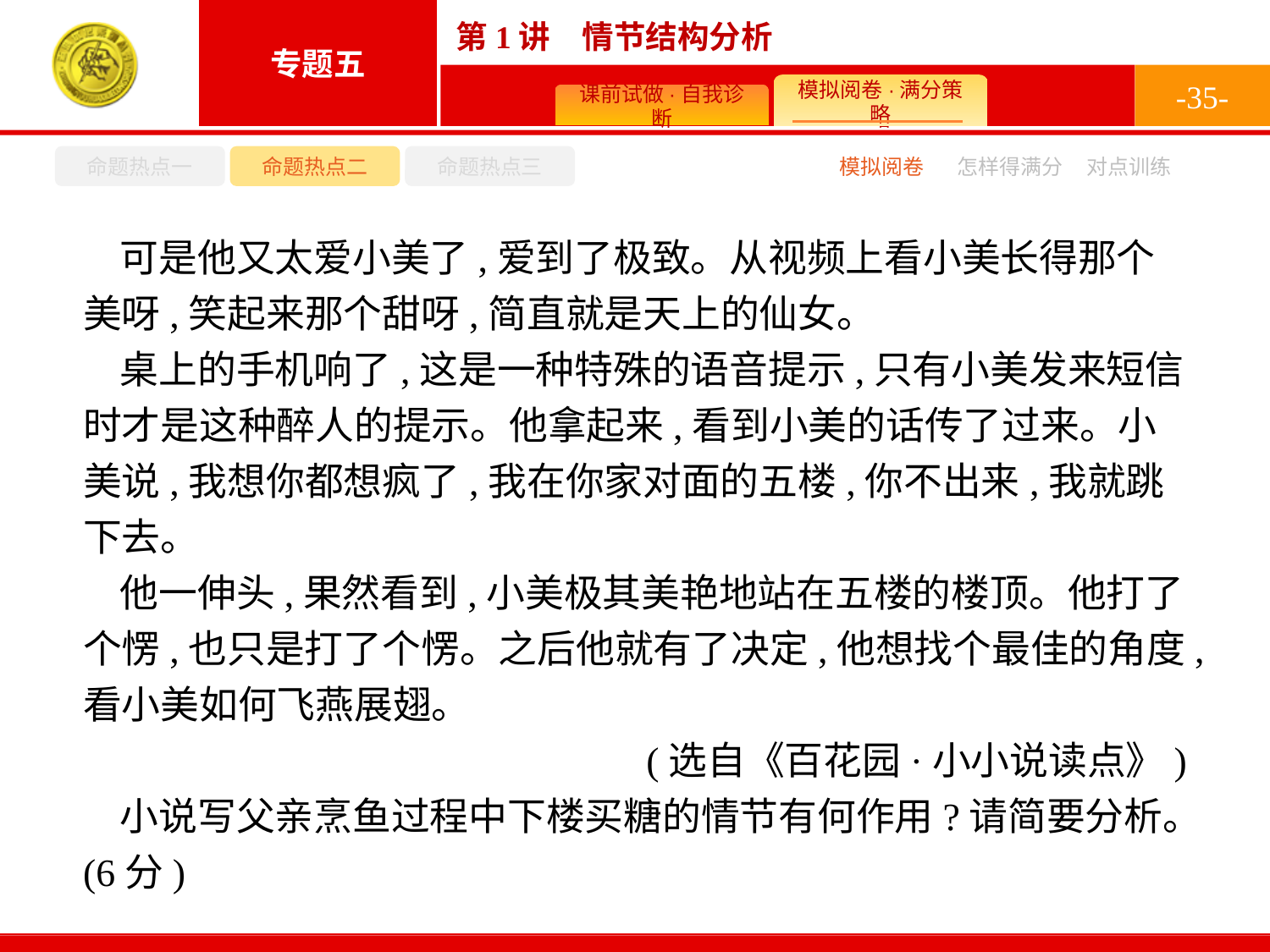

-35-
命题热点一
命题热点二
命题热点三
怎样得满分
模拟阅卷
对点训练
可是他又太爱小美了,爱到了极致。从视频上看小美长得那个美呀,笑起来那个甜呀,简直就是天上的仙女。
桌上的手机响了,这是一种特殊的语音提示,只有小美发来短信时才是这种醉人的提示。他拿起来,看到小美的话传了过来。小美说,我想你都想疯了,我在你家对面的五楼,你不出来,我就跳下去。
他一伸头,果然看到,小美极其美艳地站在五楼的楼顶。他打了个愣,也只是打了个愣。之后他就有了决定,他想找个最佳的角度,看小美如何飞燕展翅。
(选自《百花园·小小说读点》)
小说写父亲烹鱼过程中下楼买糖的情节有何作用?请简要分析。(6分)